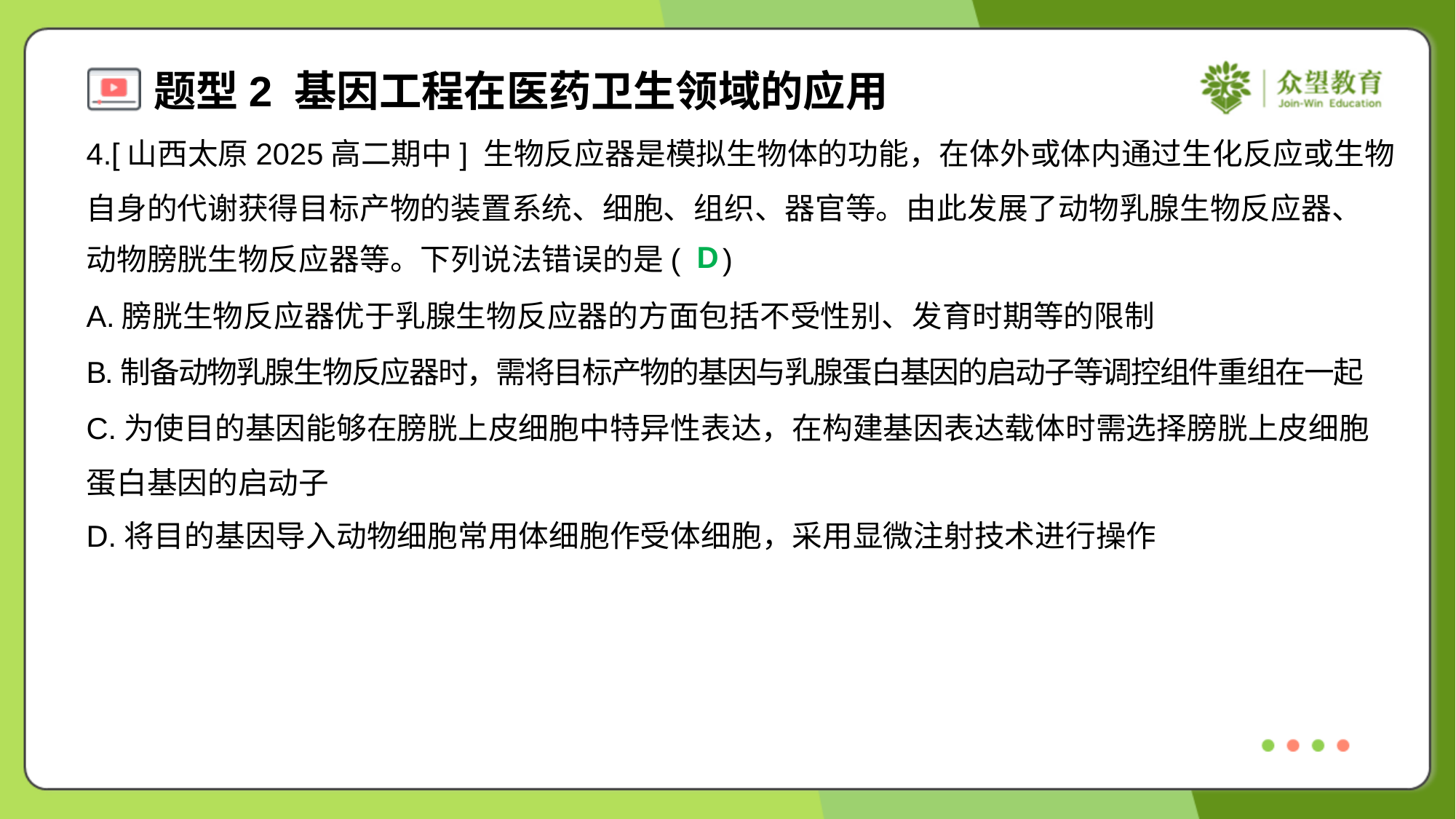

4.[山西太原2025高二期中] 生物反应器是模拟生物体的功能，在体外或体内通过生化反应或生物
自身的代谢获得目标产物的装置系统、细胞、组织、器官等。由此发展了动物乳腺生物反应器、
动物膀胱生物反应器等。下列说法错误的是(     )
D
A.膀胱生物反应器优于乳腺生物反应器的方面包括不受性别、发育时期等的限制
B.制备动物乳腺生物反应器时，需将目标产物的基因与乳腺蛋白基因的启动子等调控组件重组在一起
C.为使目的基因能够在膀胱上皮细胞中特异性表达，在构建基因表达载体时需选择膀胱上皮细胞
蛋白基因的启动子
D.将目的基因导入动物细胞常用体细胞作受体细胞，采用显微注射技术进行操作